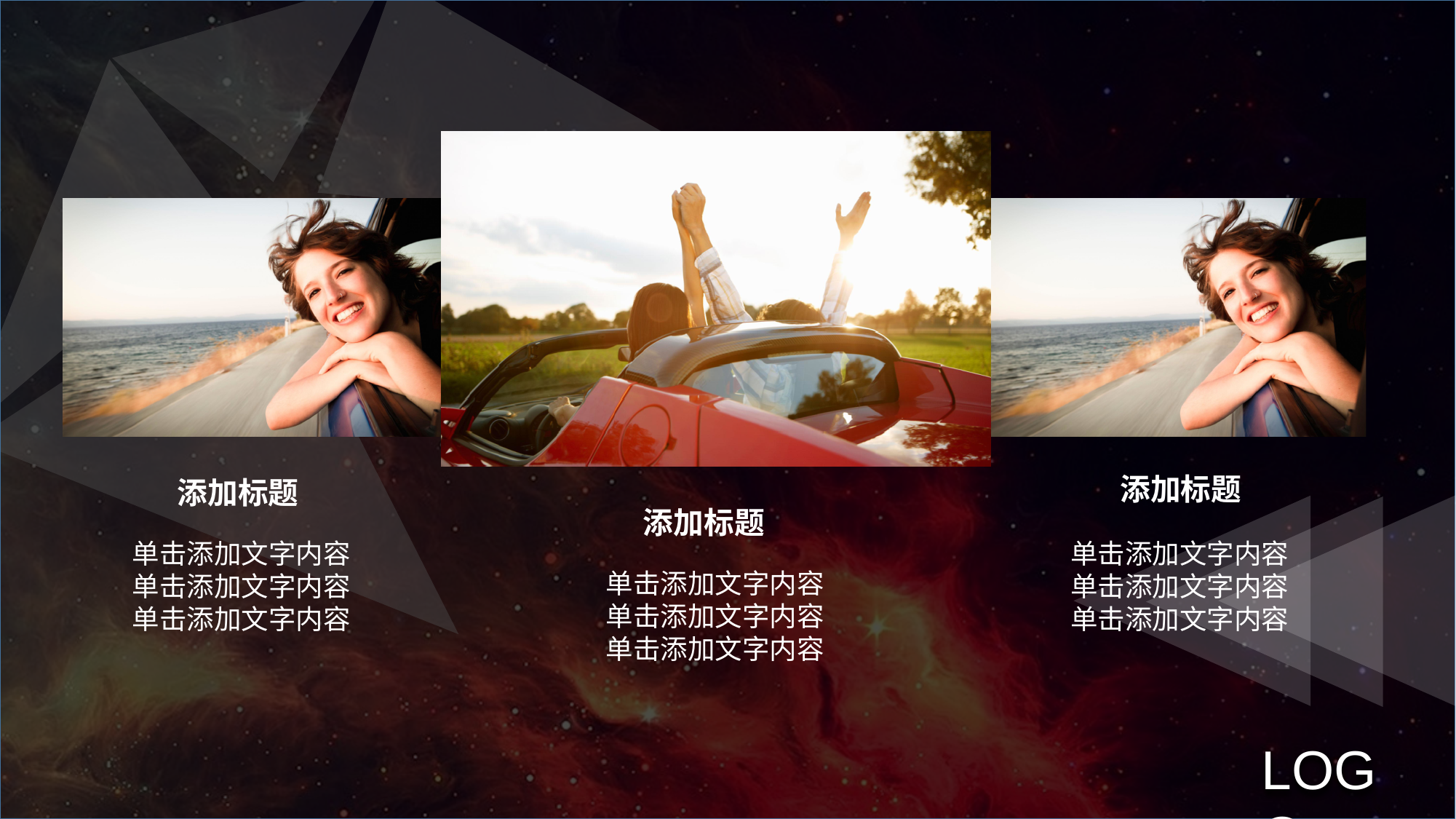

添加标题
添加标题

添加标题
单击添加文字内容
单击添加文字内容
单击添加文字内容
单击添加文字内容
单击添加文字内容
单击添加文字内容
单击添加文字内容
单击添加文字内容
单击添加文字内容
LOGO